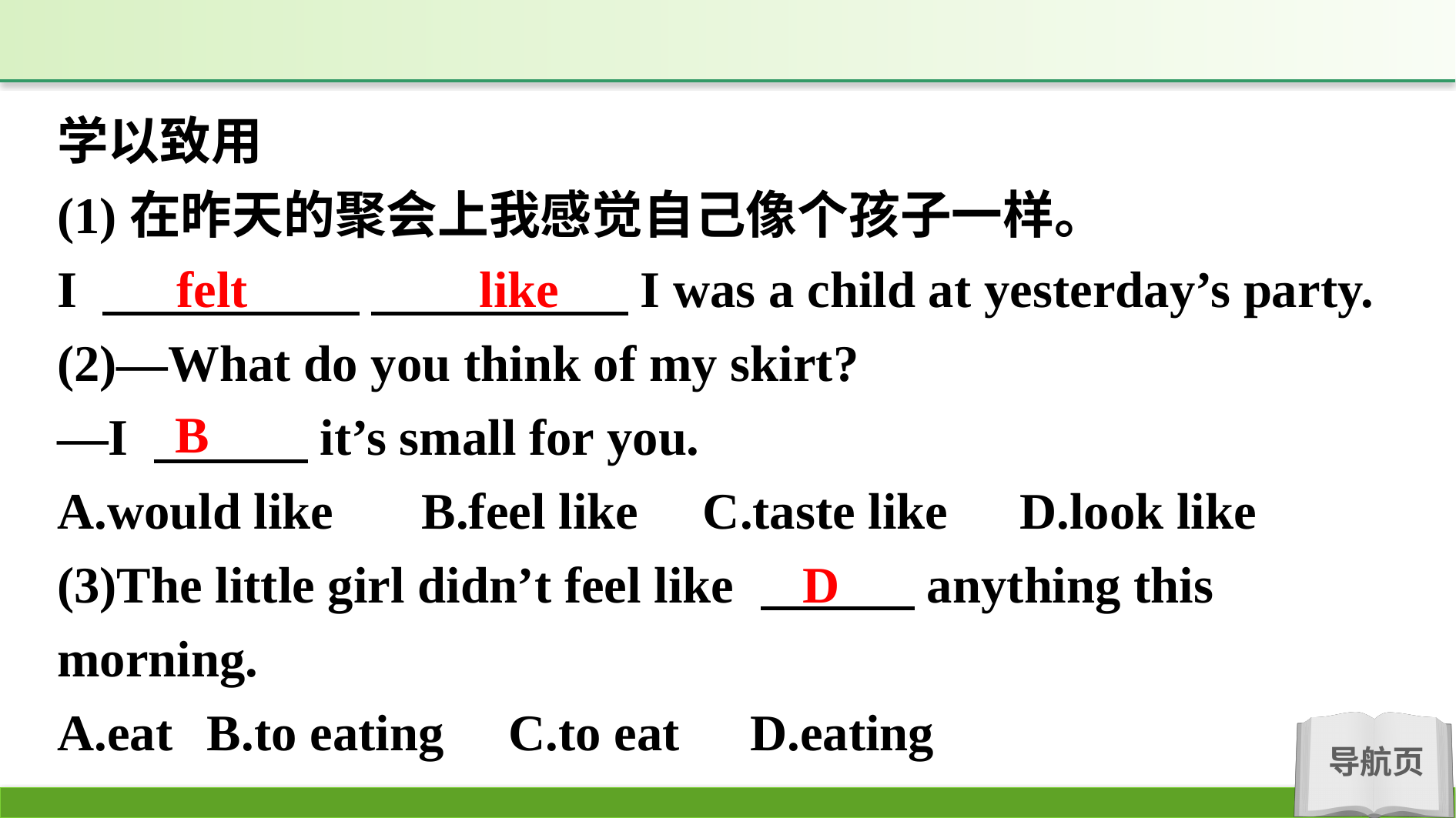

学以致用
(1)在昨天的聚会上我感觉自己像个孩子一样。
I 　　　　　 　　　　　I was a child at yesterday’s party.
(2)—What do you think of my skirt?
—I 　　　it’s small for you.
A.would like　 B.feel like     C.taste like	   D.look like
(3)The little girl didn’t feel like 　　　anything this morning.
A.eat	B.to eating     C.to eat	D.eating
felt                  like
B
D